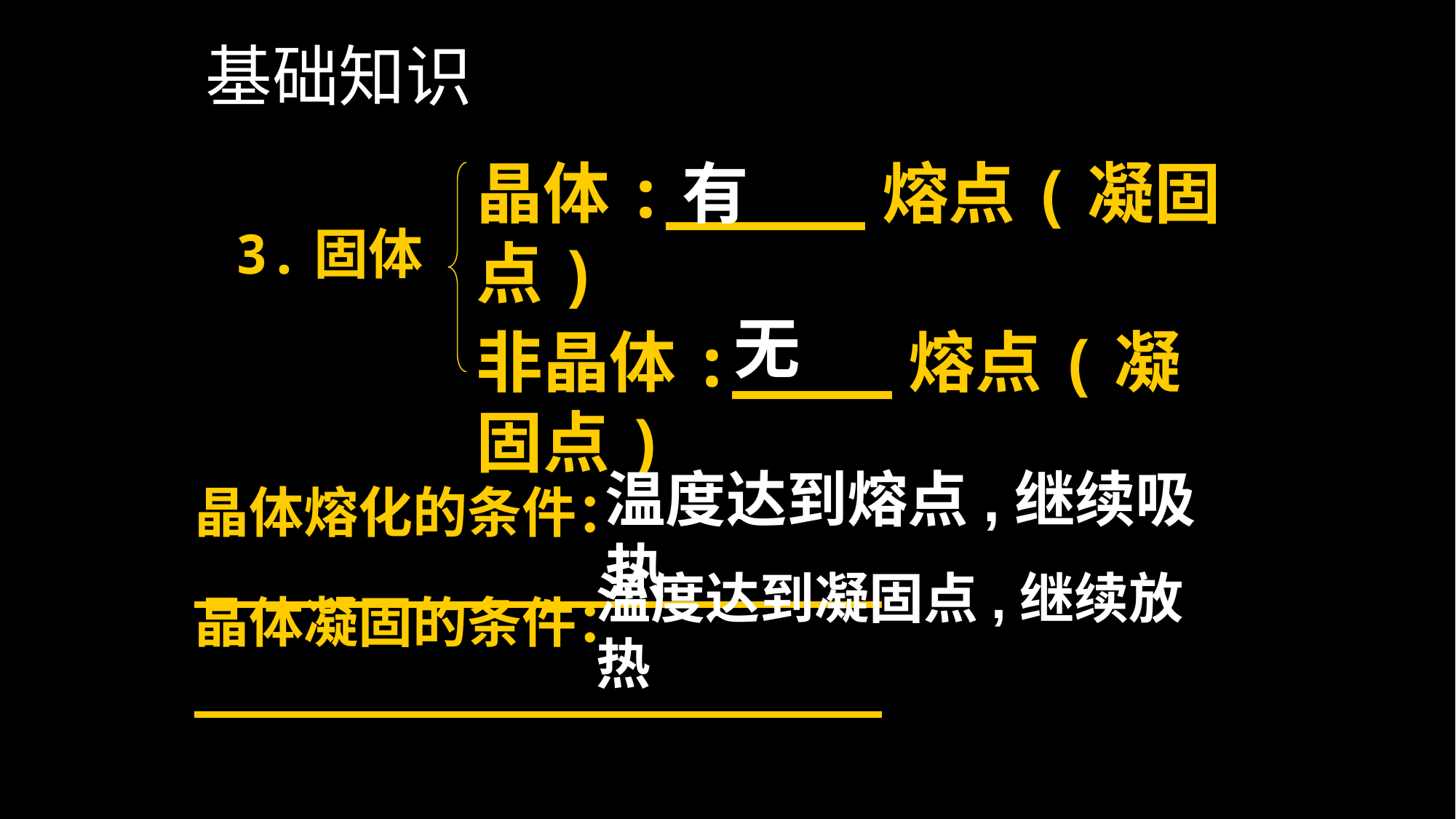

基础知识
晶体:_____熔点(凝固点)
有

3.固体
无
非晶体:____熔点(凝固点)
温度达到熔点,继续吸热
晶体熔化的条件：_____________________
温度达到凝固点,继续放热
晶体凝固的条件：_____________________